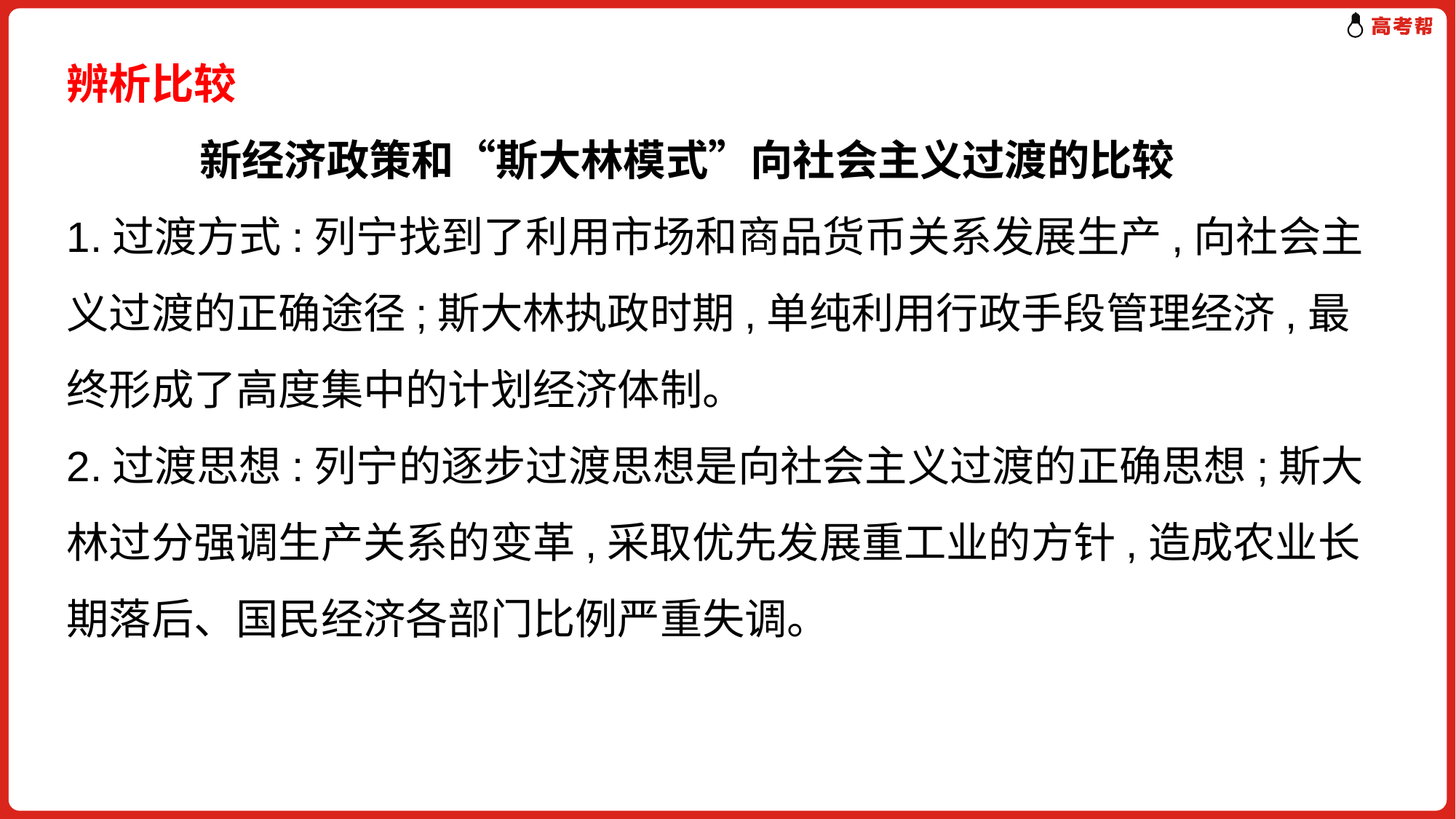

辨析比较
　　     新经济政策和“斯大林模式”向社会主义过渡的比较
1.过渡方式:列宁找到了利用市场和商品货币关系发展生产,向社会主义过渡的正确途径;斯大林执政时期,单纯利用行政手段管理经济,最终形成了高度集中的计划经济体制。
2.过渡思想:列宁的逐步过渡思想是向社会主义过渡的正确思想;斯大林过分强调生产关系的变革,采取优先发展重工业的方针,造成农业长期落后、国民经济各部门比例严重失调。